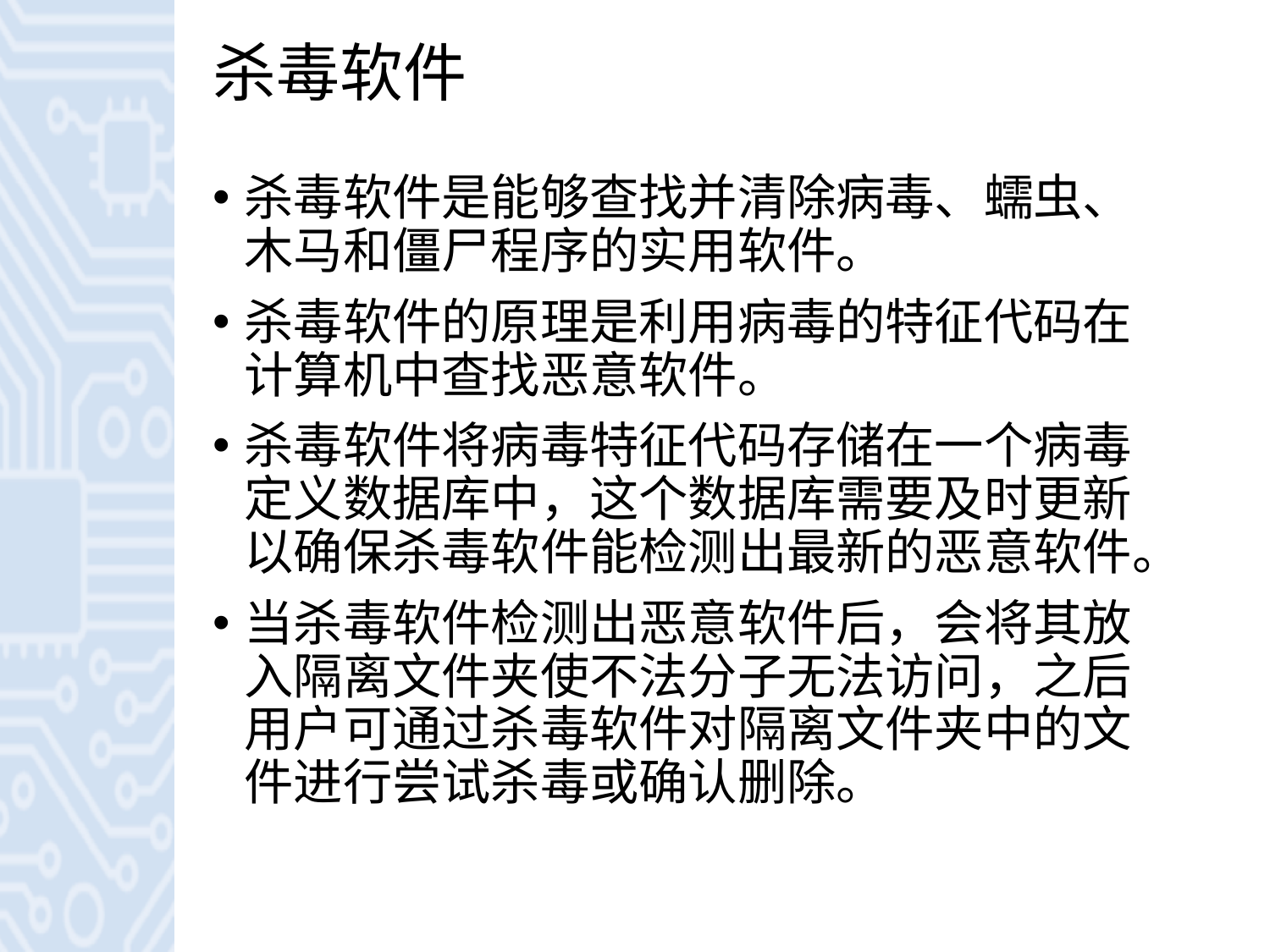

# 杀毒软件
杀毒软件是能够查找并清除病毒、蠕虫、木马和僵尸程序的实用软件。
杀毒软件的原理是利用病毒的特征代码在计算机中查找恶意软件。
杀毒软件将病毒特征代码存储在一个病毒定义数据库中，这个数据库需要及时更新以确保杀毒软件能检测出最新的恶意软件。
当杀毒软件检测出恶意软件后，会将其放入隔离文件夹使不法分子无法访问，之后用户可通过杀毒软件对隔离文件夹中的文件进行尝试杀毒或确认删除。